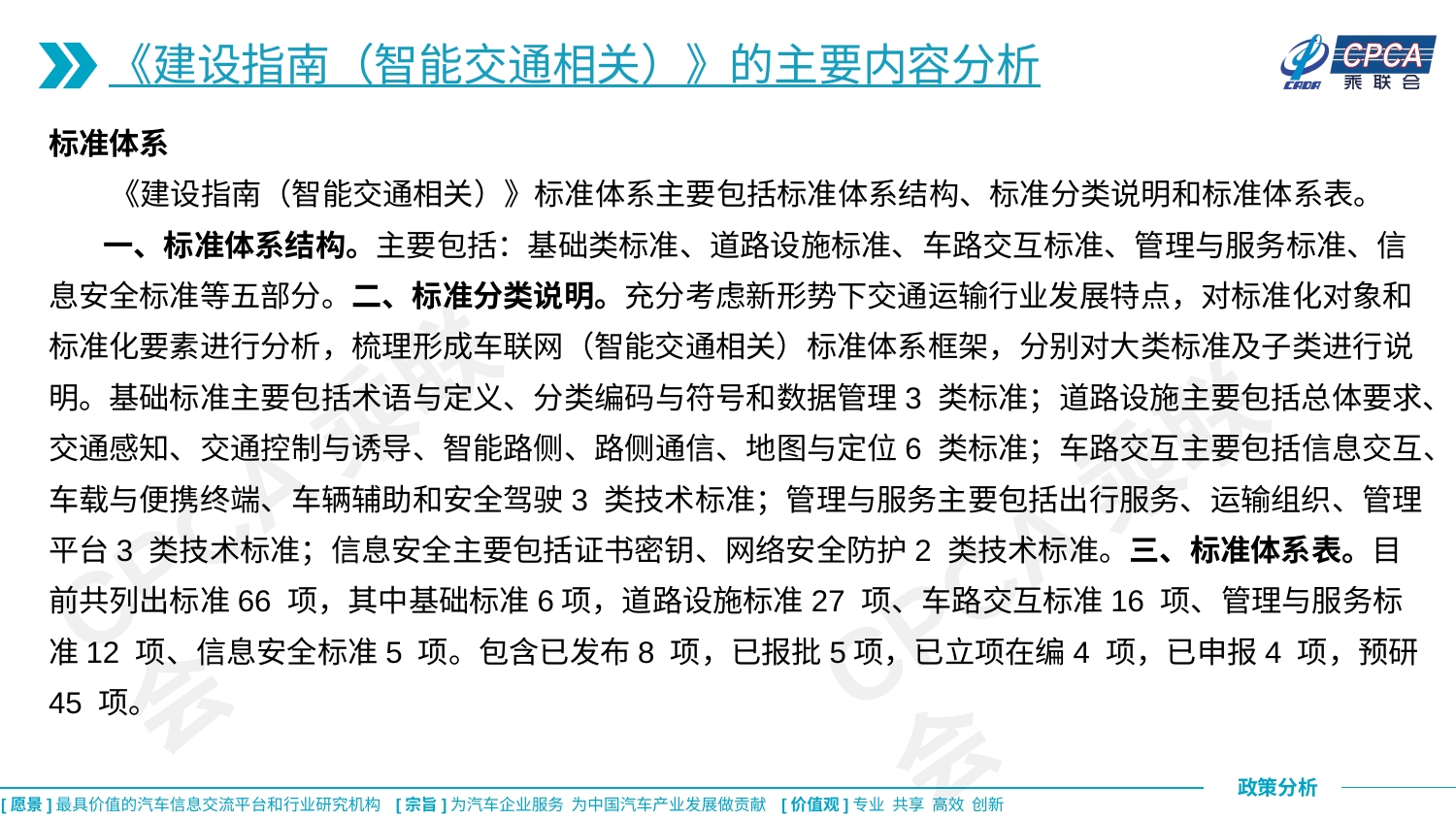

《建设指南（智能交通相关）》的主要内容分析
标准体系
        《建设指南（智能交通相关）》标准体系主要包括标准体系结构、标准分类说明和标准体系表。
       一、标准体系结构。主要包括：基础类标准、道路设施标准、车路交互标准、管理与服务标准、信息安全标准等五部分。二、标准分类说明。充分考虑新形势下交通运输行业发展特点，对标准化对象和标准化要素进行分析，梳理形成车联网（智能交通相关）标准体系框架，分别对大类标准及子类进行说明。基础标准主要包括术语与定义、分类编码与符号和数据管理3 类标准；道路设施主要包括总体要求、交通感知、交通控制与诱导、智能路侧、路侧通信、地图与定位6 类标准；车路交互主要包括信息交互、车载与便携终端、车辆辅助和安全驾驶3 类技术标准；管理与服务主要包括出行服务、运输组织、管理平台3 类技术标准；信息安全主要包括证书密钥、网络安全防护2 类技术标准。三、标准体系表。目前共列出标准66 项，其中基础标准6项，道路设施标准27 项、车路交互标准16 项、管理与服务标准12 项、信息安全标准5 项。包含已发布8 项，已报批5项，已立项在编4 项，已申报4 项，预研45 项。
CPCA乘联会
CPCA乘联会